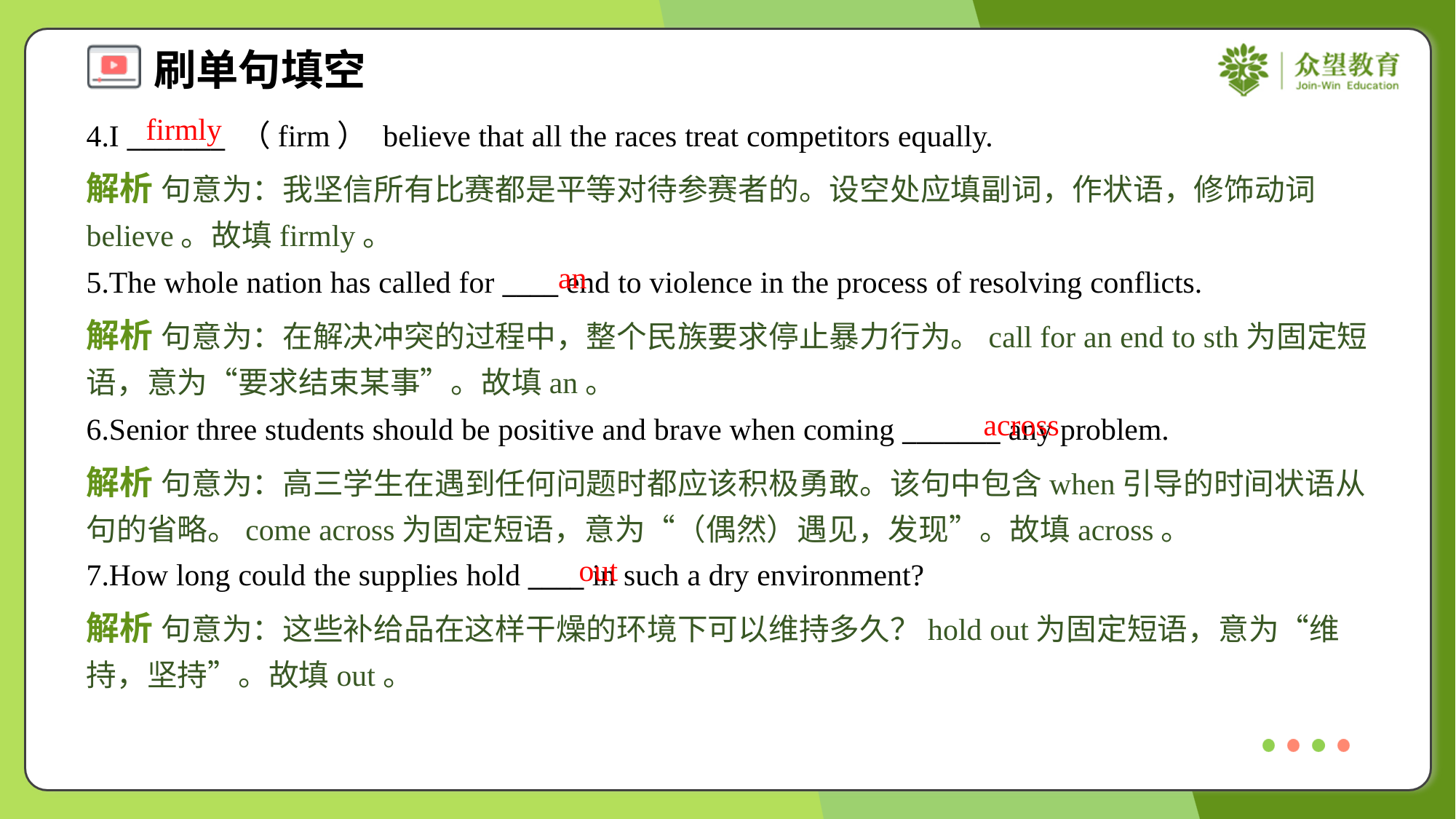

firmly
4.I _______ （firm） believe that all the races treat competitors equally.
解析 句意为：我坚信所有比赛都是平等对待参赛者的。设空处应填副词，作状语，修饰动词believe。故填firmly。
an
5.The whole nation has called for ____ end to violence in the process of resolving conflicts.
解析 句意为：在解决冲突的过程中，整个民族要求停止暴力行为。call for an end to sth为固定短语，意为“要求结束某事”。故填an。
across
6.Senior three students should be positive and brave when coming _______ any problem.
解析 句意为：高三学生在遇到任何问题时都应该积极勇敢。该句中包含when引导的时间状语从句的省略。come across为固定短语，意为“（偶然）遇见，发现”。故填across。
out
7.How long could the supplies hold ____ in such a dry environment?
解析 句意为：这些补给品在这样干燥的环境下可以维持多久？hold out为固定短语，意为“维持，坚持”。故填out。